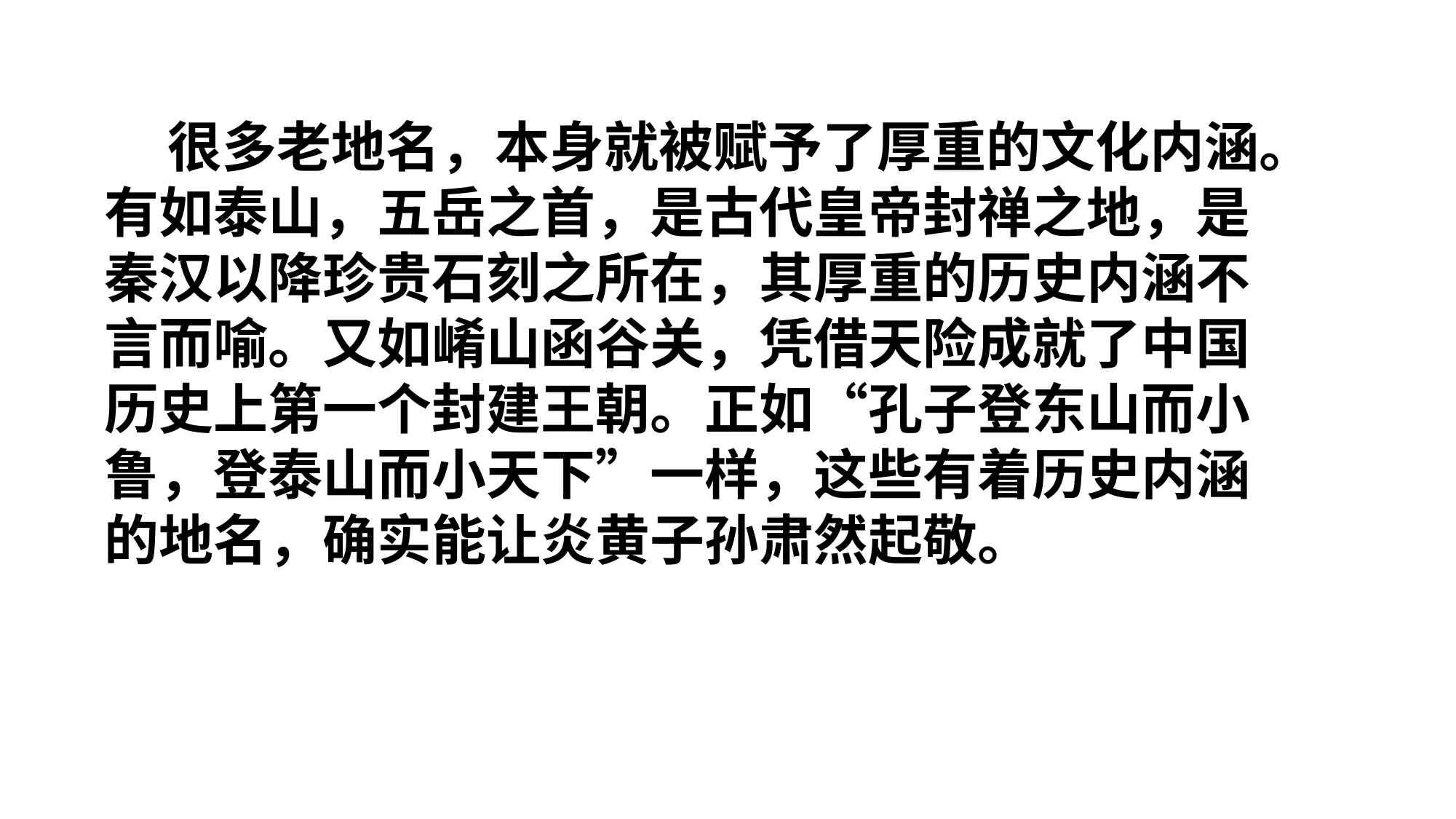

很多老地名，本身就被赋予了厚重的文化内涵。有如泰山，五岳之首，是古代皇帝封禅之地，是秦汉以降珍贵石刻之所在，其厚重的历史内涵不言而喻。又如崤山函谷关，凭借天险成就了中国历史上第一个封建王朝。正如“孔子登东山而小鲁，登泰山而小天下”一样，这些有着历史内涵的地名，确实能让炎黄子孙肃然起敬。